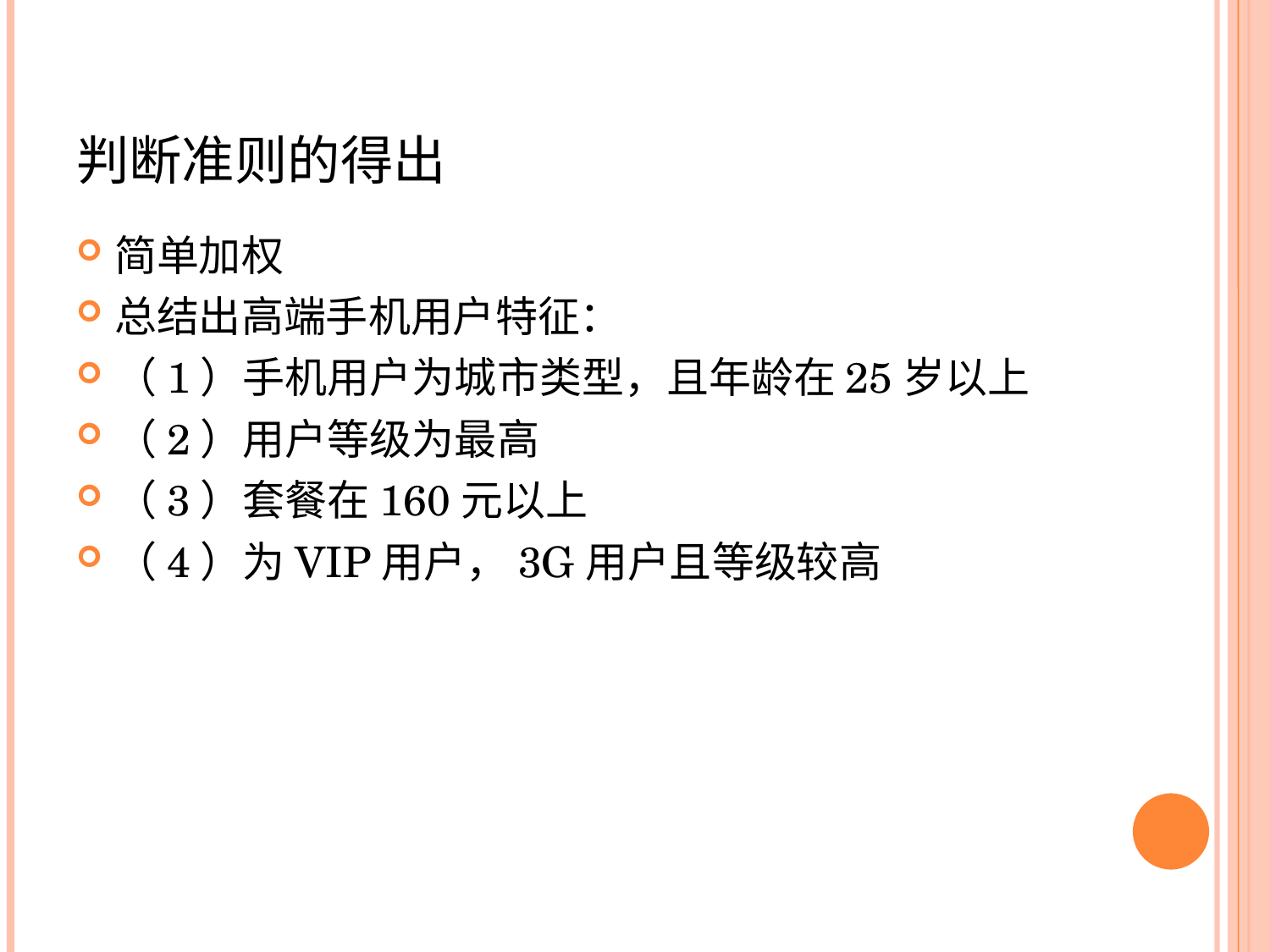

判断准则的得出
简单加权
总结出高端手机用户特征：
（1）手机用户为城市类型，且年龄在25岁以上
（2）用户等级为最高
（3）套餐在160元以上
（4）为VIP用户，3G用户且等级较高